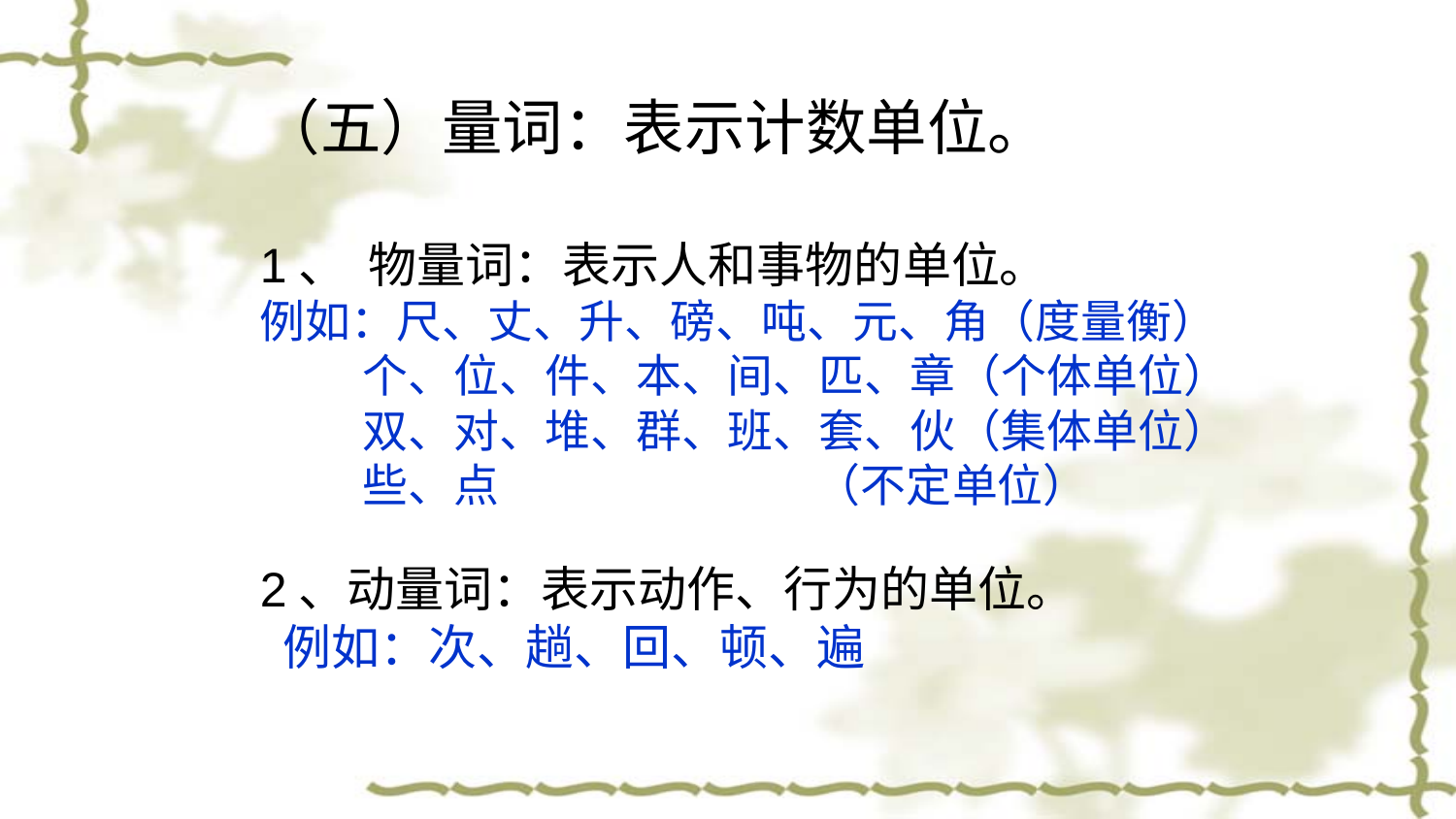

（五）量词：表示计数单位。

1、  物量词：表示人和事物的单位。
例如：尺、丈、升、磅、吨、元、角（度量衡）
         个、位、件、本、间、匹、章（个体单位）
         双、对、堆、群、班、套、伙（集体单位）
         些、点                               （不定单位）

2、动量词：表示动作、行为的单位。
 例如：次、趟、回、顿、遍